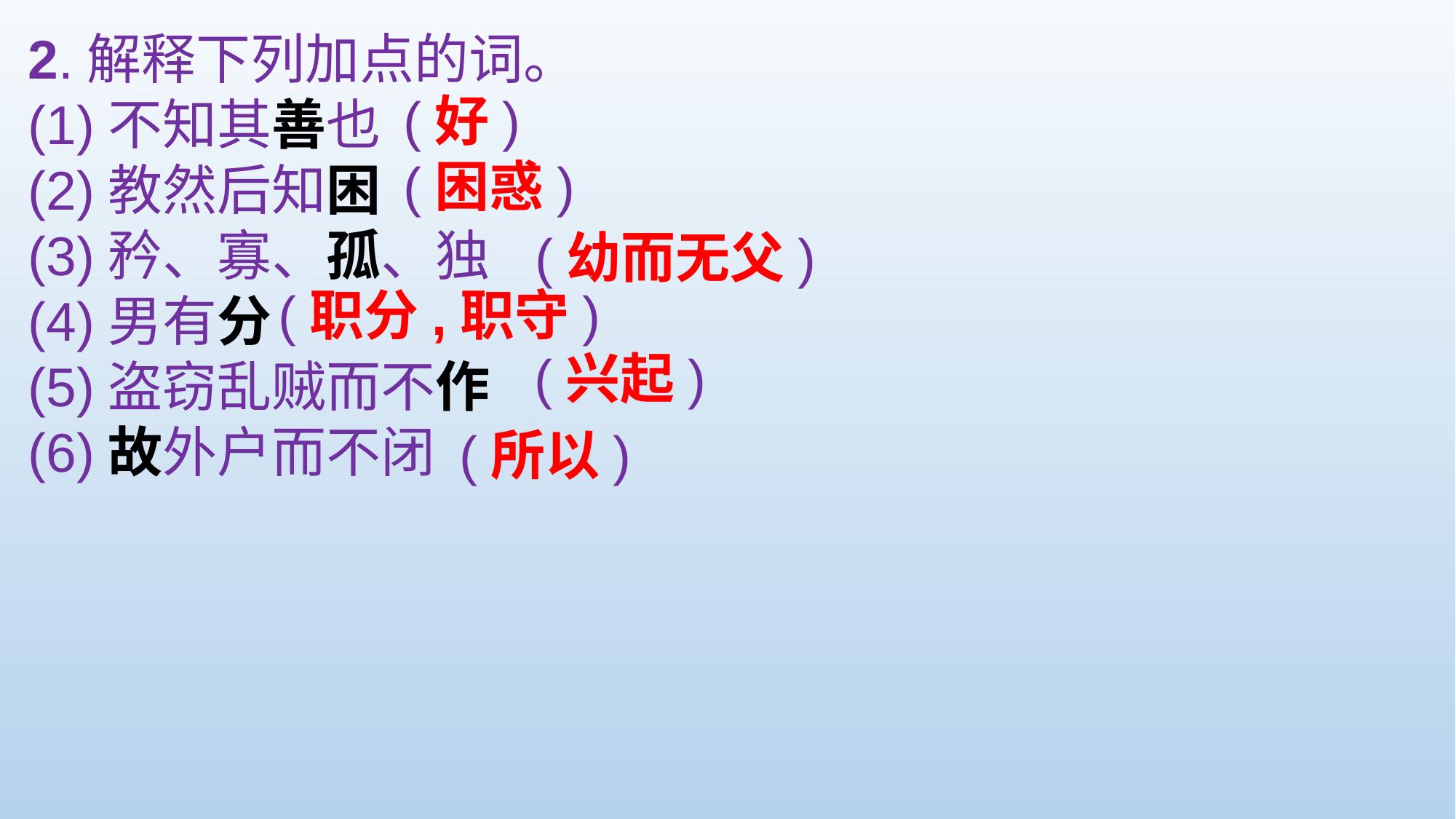

2.解释下列加点的词。
(1)不知其善也
(2)教然后知困
(3)矜、寡、孤、独
(4)男有分
(5)盗窃乱贼而不作
(6)故外户而不闭
(好)
(困惑)
(幼而无父)
(职分,职守)
(兴起)
(所以)